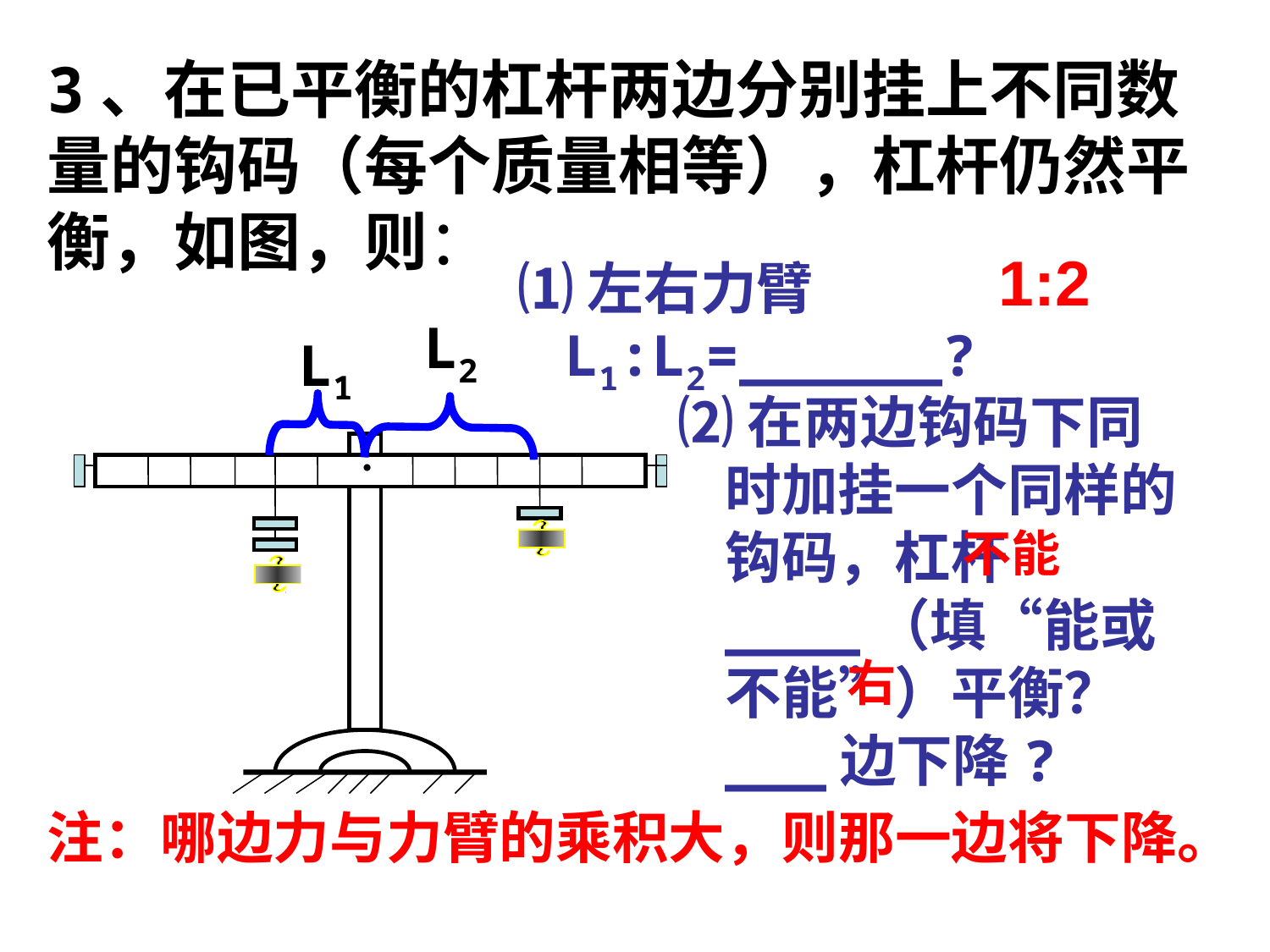

3、在已平衡的杠杆两边分别挂上不同数量的钩码（每个质量相等），杠杆仍然平衡，如图，则：
1:2
⑴左右力臂L1:L2=______?

L2

L1

⑵在两边钩码下同时加挂一个同样的钩码，杠杆____（填“能或不能”）平衡？___边下降?

·

不能

右

注：哪边力与力臂的乘积大，则那一边将下降。